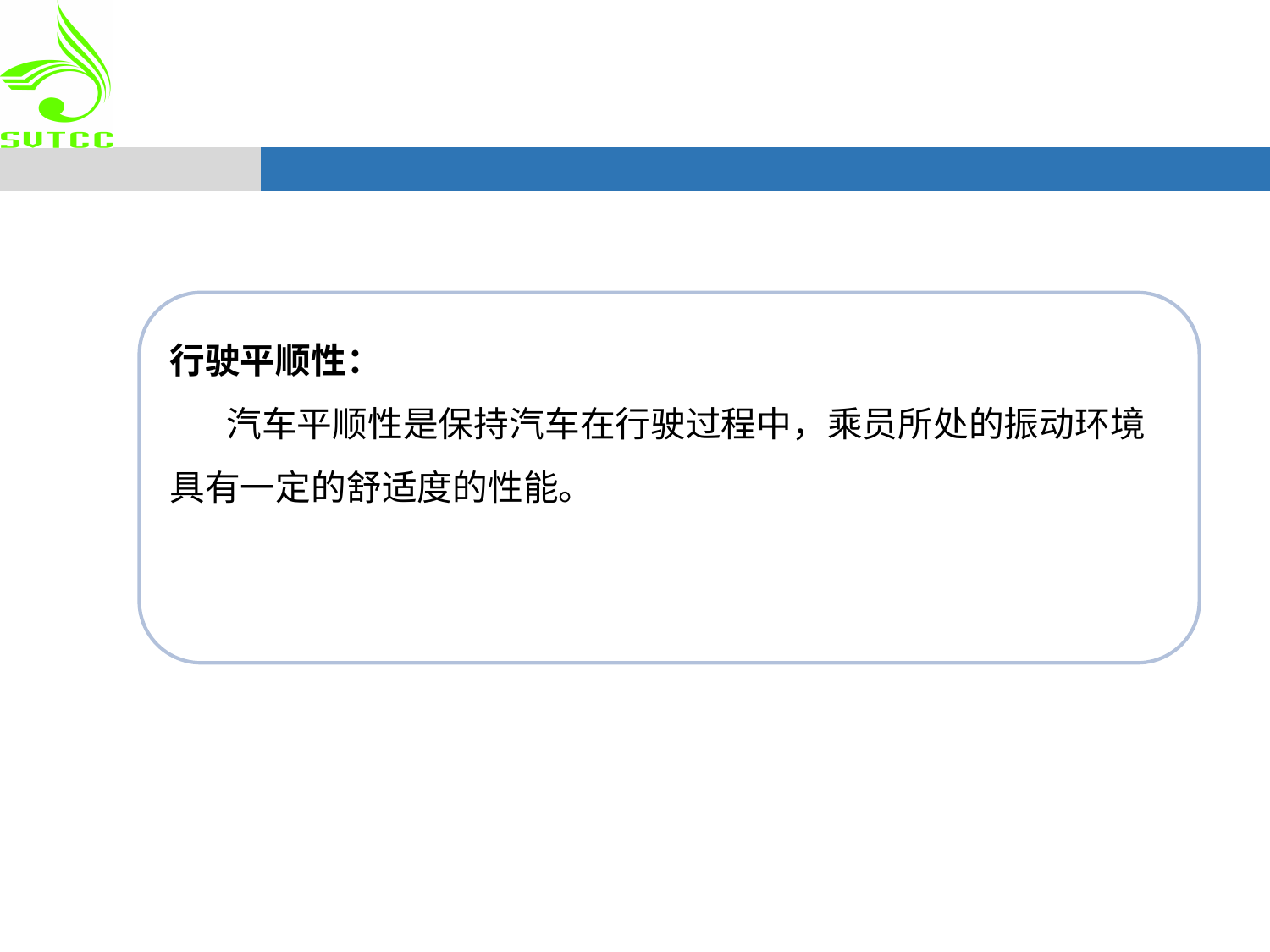

行驶平顺性：
      汽车平顺性是保持汽车在行驶过程中，乘员所处的振动环境具有一定的舒适度的性能。